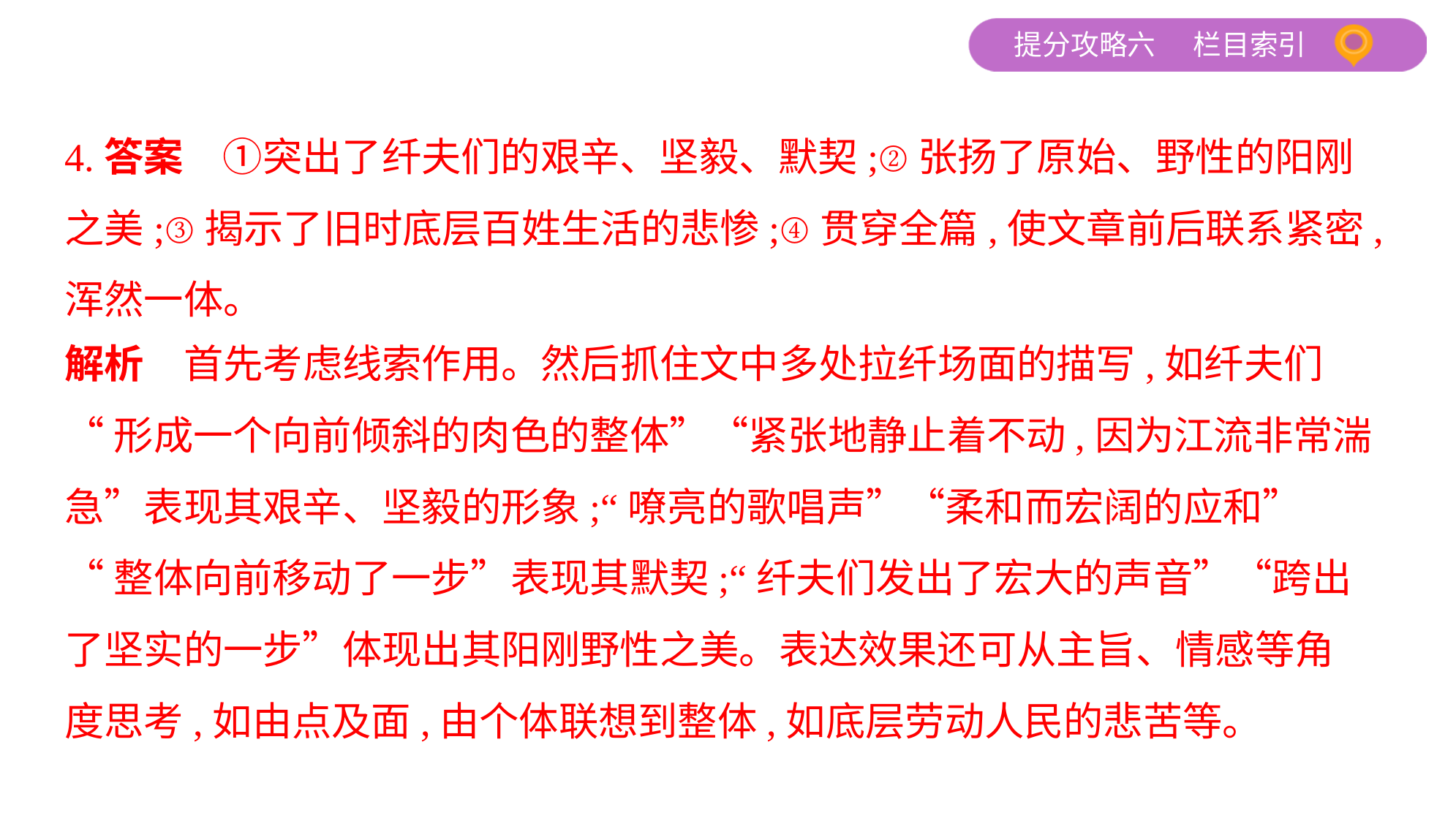

4.答案　①突出了纤夫们的艰辛、坚毅、默契;②张扬了原始、野性的阳刚
之美;③揭示了旧时底层百姓生活的悲惨;④贯穿全篇,使文章前后联系紧密,
浑然一体。
解析　首先考虑线索作用。然后抓住文中多处拉纤场面的描写,如纤夫们
“形成一个向前倾斜的肉色的整体”“紧张地静止着不动,因为江流非常湍
急”表现其艰辛、坚毅的形象;“嘹亮的歌唱声”“柔和而宏阔的应和”
“整体向前移动了一步”表现其默契;“纤夫们发出了宏大的声音”“跨出
了坚实的一步”体现出其阳刚野性之美。表达效果还可从主旨、情感等角
度思考,如由点及面,由个体联想到整体,如底层劳动人民的悲苦等。